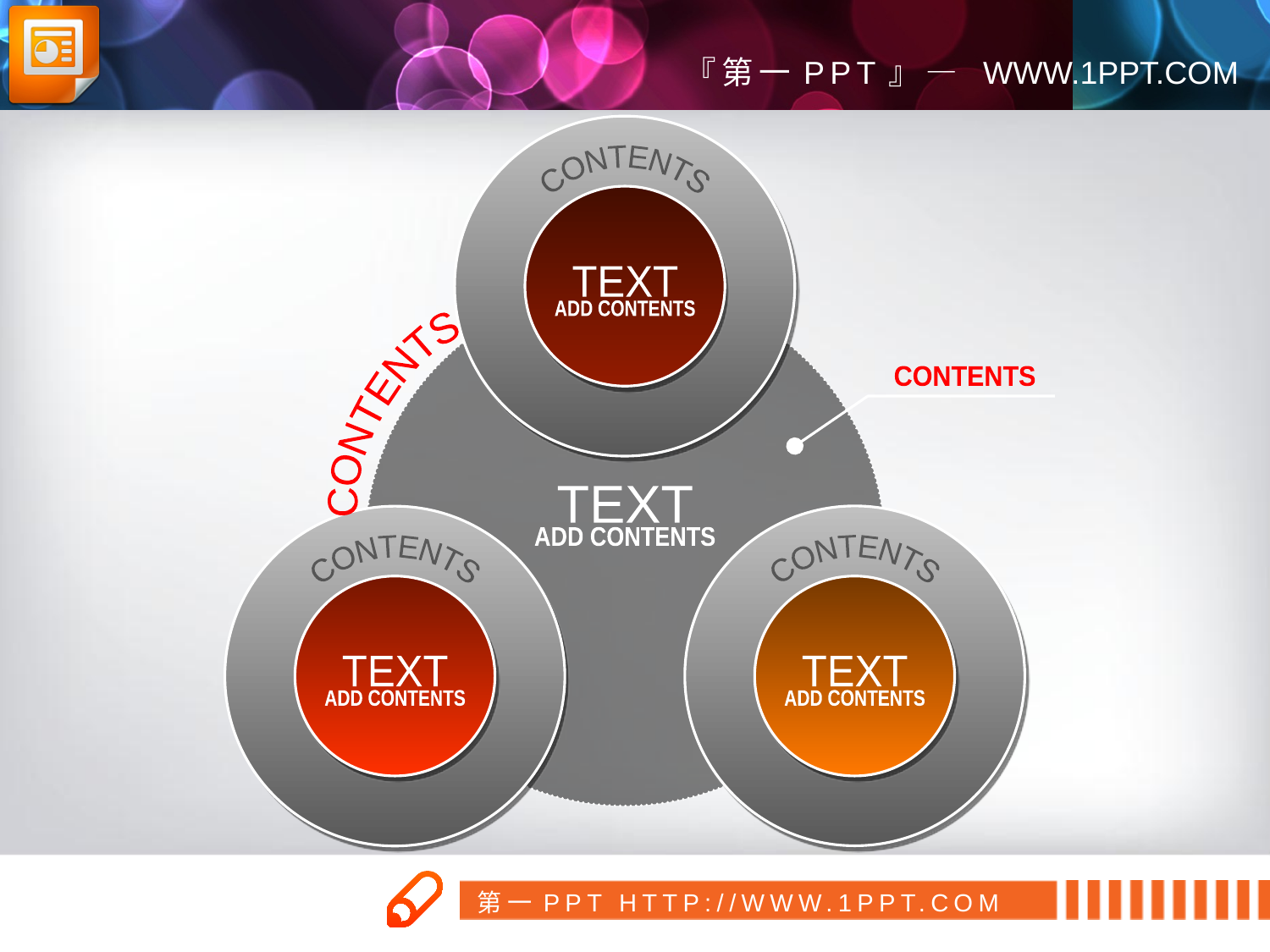

CONTENTS

TEXT
ADD CONTENTS

CONTENTS
CONTENTS

TEXT
ADD CONTENTS

CONTENTS
CONTENTS

TEXT
ADD CONTENTS
TEXT
ADD CONTENTS
第一PPT模板网
www.1ppt.com